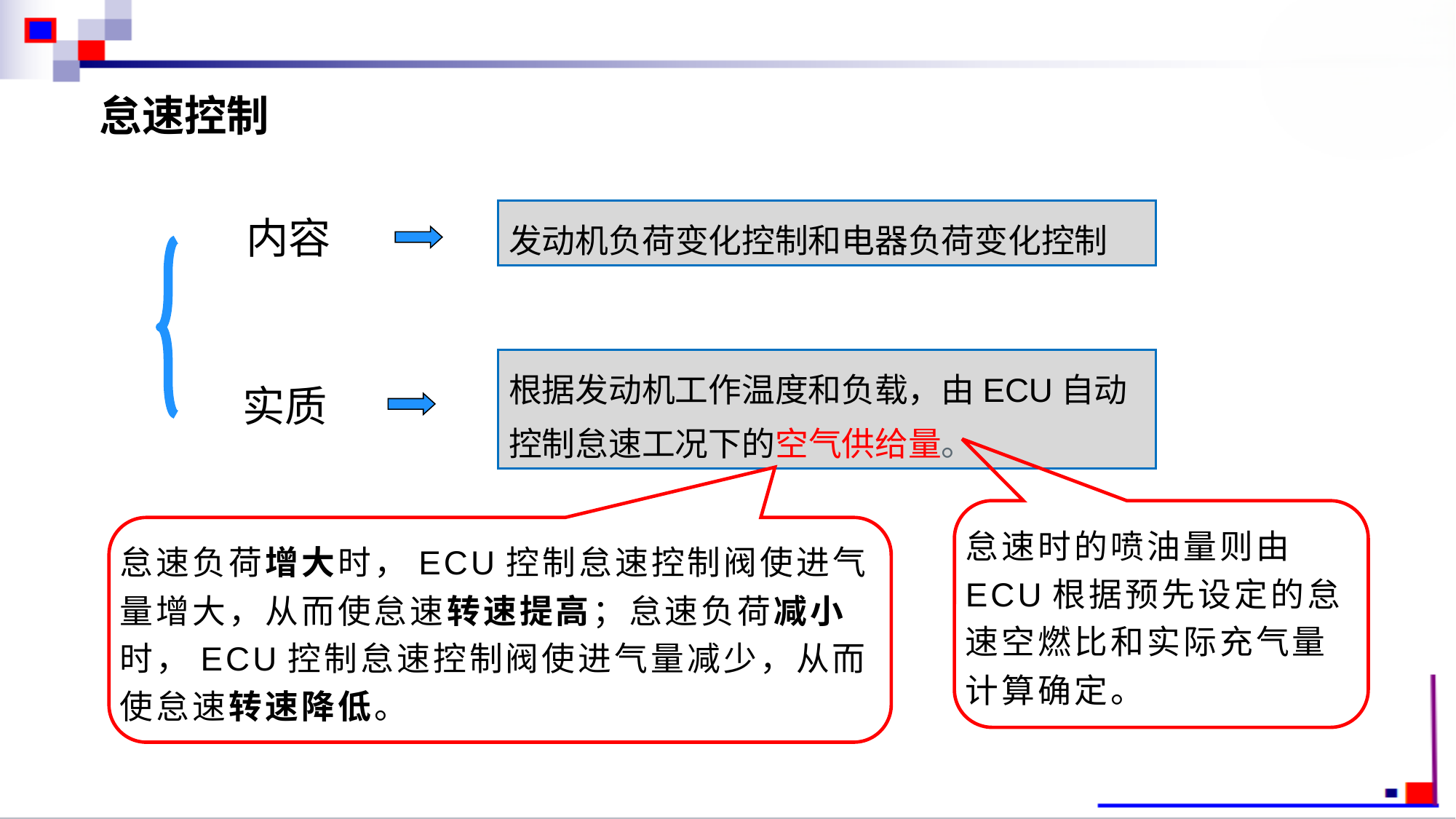

怠速控制
发动机负荷变化控制和电器负荷变化控制
内容

根据发动机工作温度和负载，由ECU自动控制怠速工况下的空气供给量。
实质

怠速时的喷油量则由ECU根据预先设定的怠速空燃比和实际充气量计算确定。
怠速负荷增大时，ECU控制怠速控制阀使进气量增大，从而使怠速转速提高；怠速负荷减小时，ECU控制怠速控制阀使进气量减少，从而使怠速转速降低。